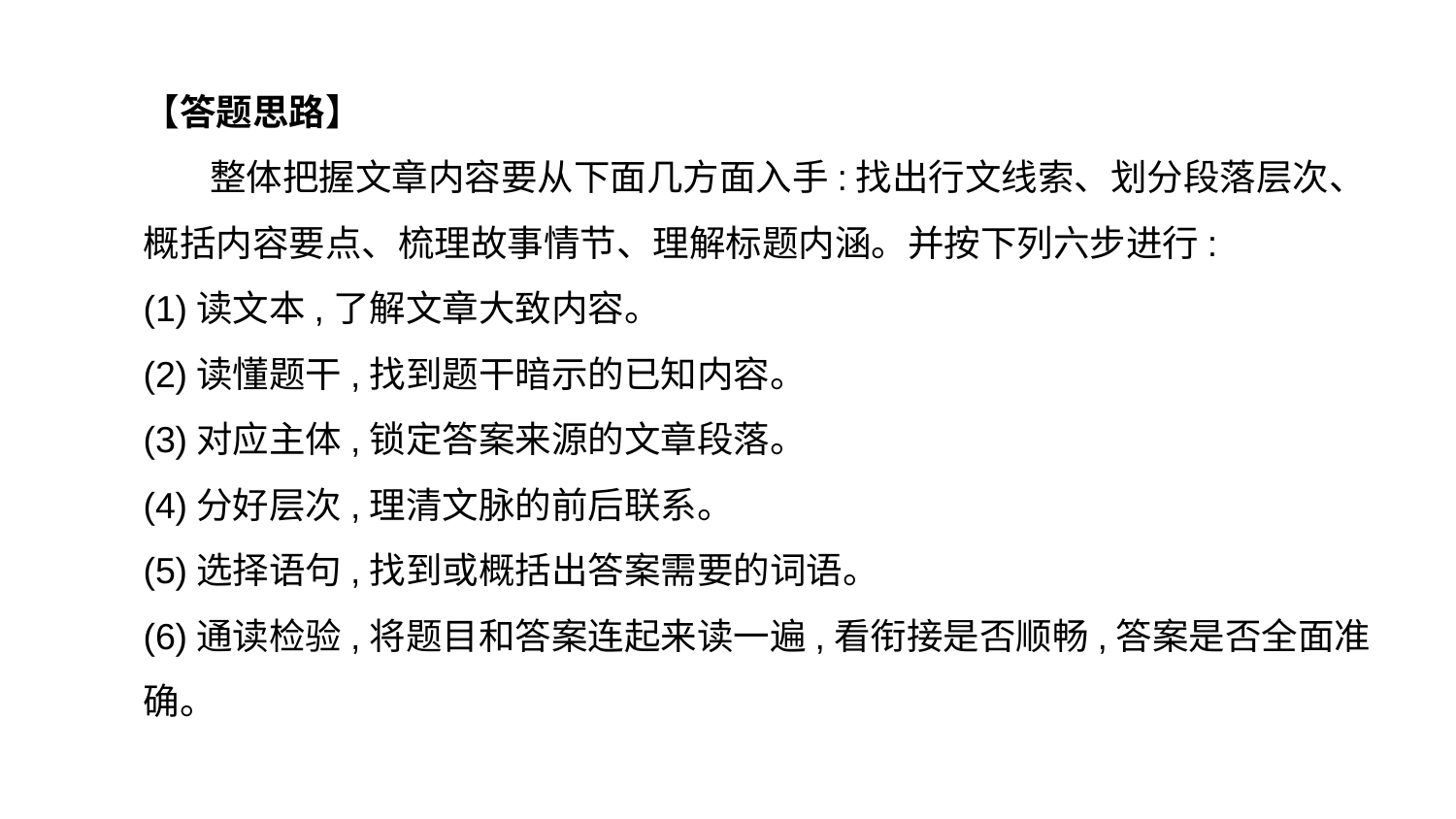

【答题思路】
       整体把握文章内容要从下面几方面入手:找出行文线索、划分段落层次、概括内容要点、梳理故事情节、理解标题内涵。并按下列六步进行:
(1)读文本,了解文章大致内容。
(2)读懂题干,找到题干暗示的已知内容。
(3)对应主体,锁定答案来源的文章段落。
(4)分好层次,理清文脉的前后联系。
(5)选择语句,找到或概括出答案需要的词语。
(6)通读检验,将题目和答案连起来读一遍,看衔接是否顺畅,答案是否全面准确。